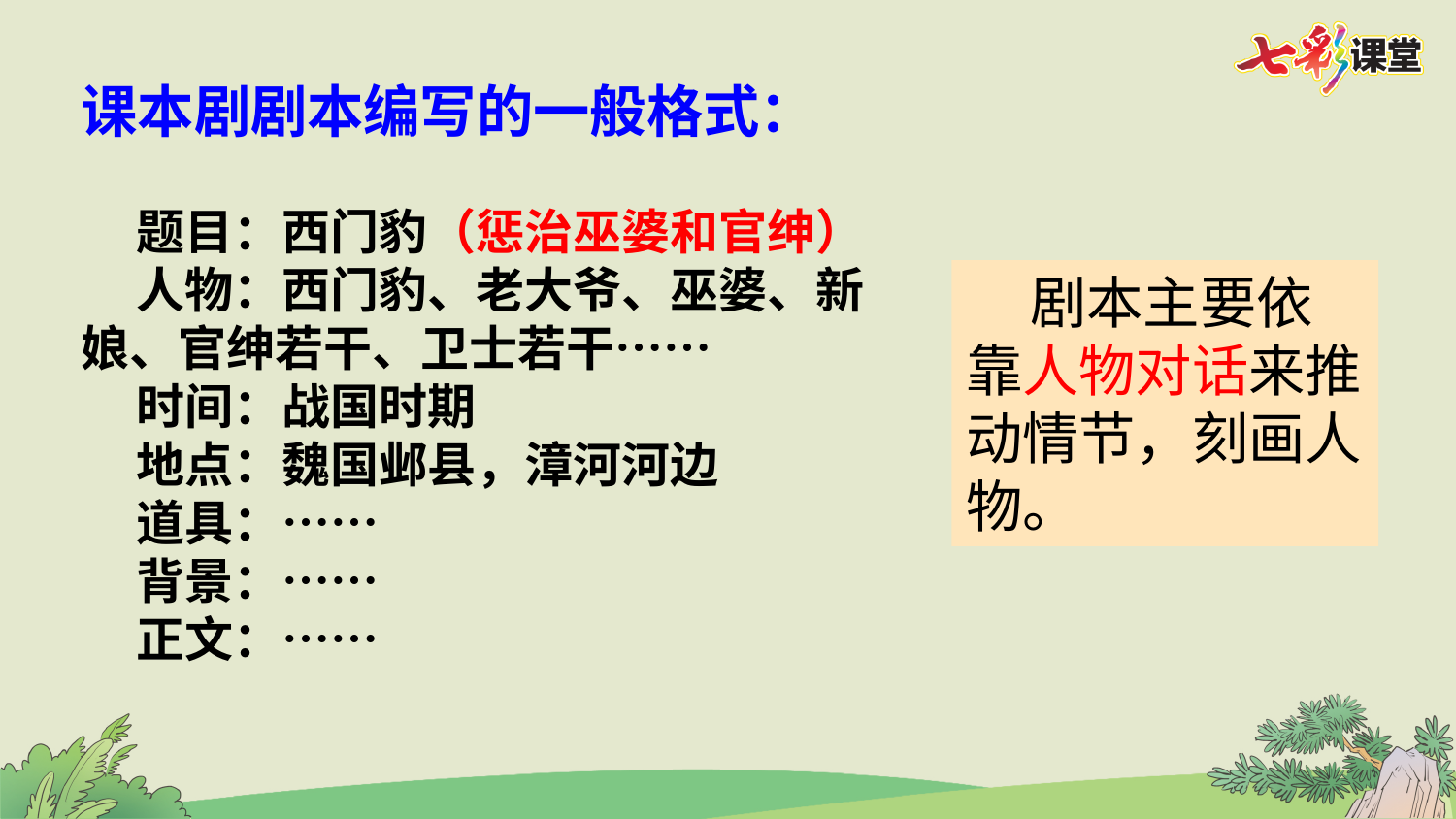

课本剧剧本编写的一般格式：

    题目：西门豹（惩治巫婆和官绅）
    人物：西门豹、老大爷、巫婆、新娘、官绅若干、卫士若干……
    时间：战国时期
    地点：魏国邺县，漳河河边
    道具：……
    背景：……
    正文：……
    剧本主要依靠人物对话来推动情节，刻画人物。